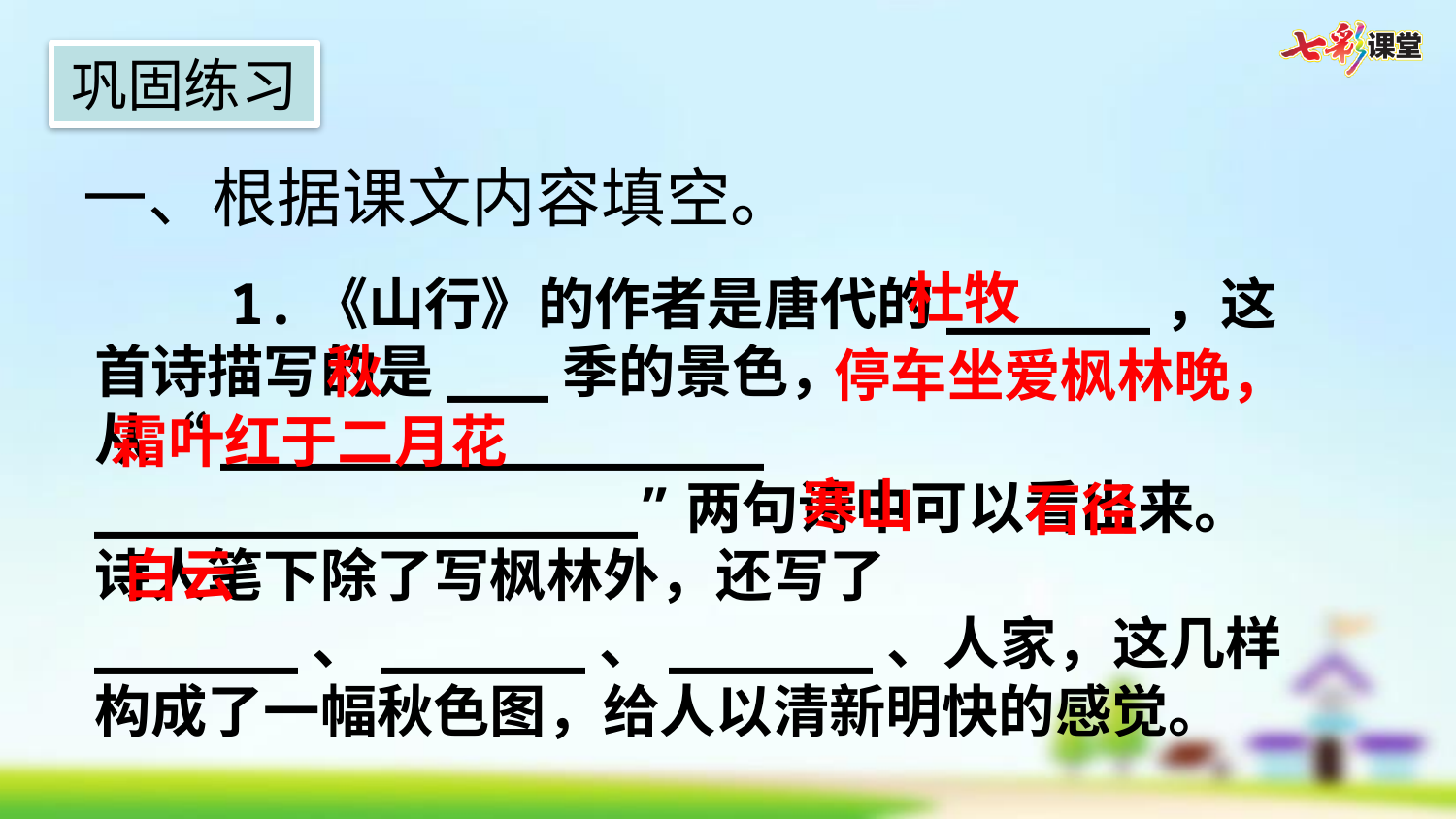

巩固练习
一、根据课文内容填空。
杜牧
    1.《山行》的作者是唐代的______，这首诗描写的是___季的景色，从“________________
________________”两句诗中可以看出来。诗人笔下除了写枫林外，还写了______、______、______、人家，这几样构成了一幅秋色图，给人以清新明快的感觉。
秋
停车坐爱枫林晚，
霜叶红于二月花
寒山
石径
白云